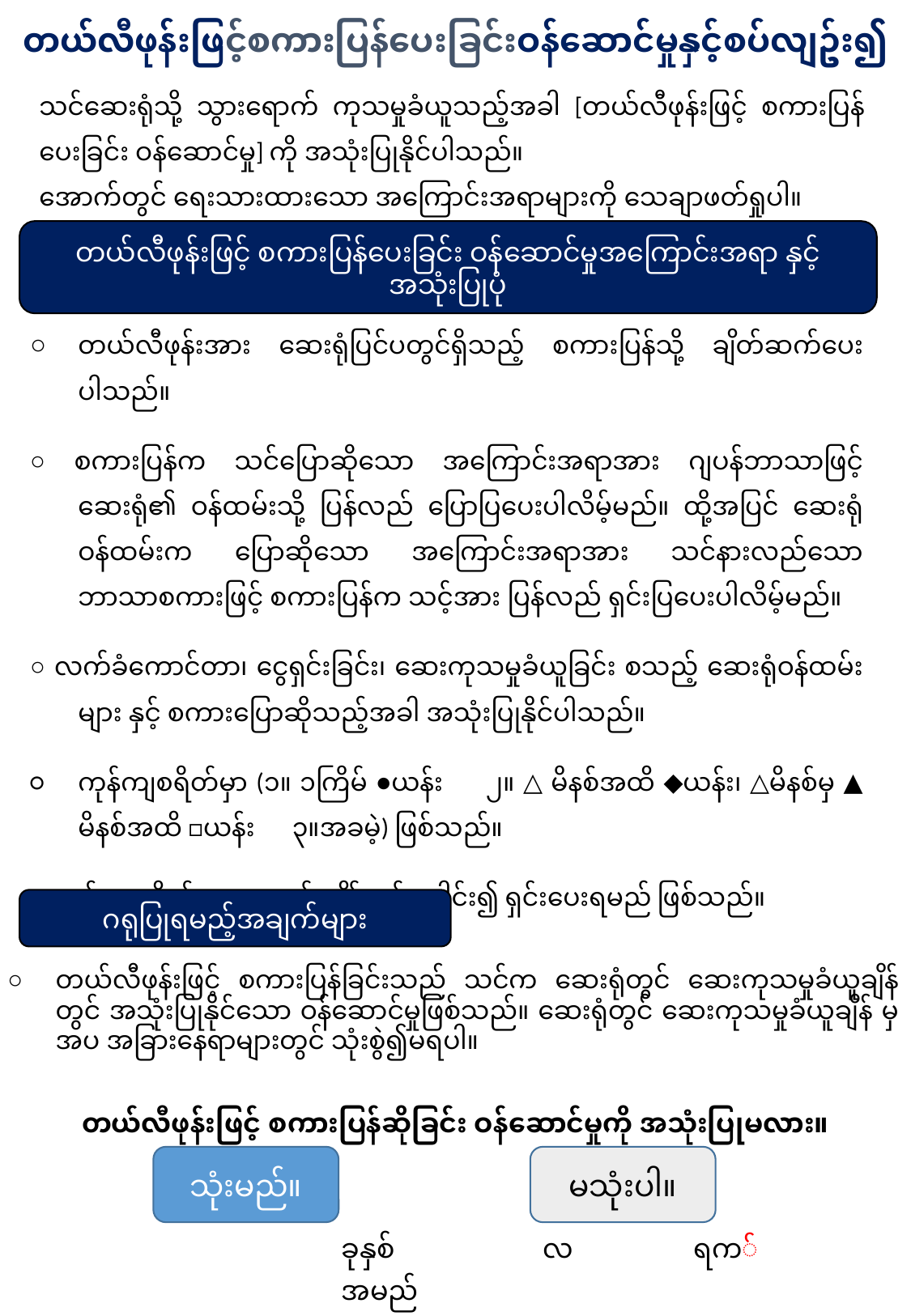

တယ်လီဖုန်းဖြင့်စကားပြန်ပေးခြင်းဝန်ဆောင်မှုနှင့်စပ်လျဥ်း၍
သင်ဆေးရုံသို့ သွားရောက် ကုသမှုခံယူသည့်အခါ [တယ်လီဖုန်းဖြင့် စကားပြန်ပေးခြင်း ဝန်ဆောင်မှု] ကို အသုံးပြုနိုင်ပါသည်။
အောက်တွင် ရေးသားထားသော အကြောင်းအရာများကို သေချာဖတ်ရှုပါ။
တယ်လီဖုန်းဖြင့် စကားပြန်ပေးခြင်း ဝန်ဆောင်မှုအကြောင်းအရာ နှင့် အသုံးပြုပုံ
○	တယ်လီဖုန်းအား ဆေးရုံပြင်ပတွင်ရှိသည့် စကားပြန်သို့ ချိတ်ဆက်ပေးပါသည်။

○ စကားပြန်က သင်ပြောဆိုသော အကြောင်းအရာအား ဂျပန်ဘာသာဖြင့် ဆေးရုံ၏ ဝန်ထမ်းသို့ ပြန်လည် ပြောပြပေးပါလိမ့်မည်။ ထို့အပြင် ဆေးရုံဝန်ထမ်းက ပြောဆိုသော အကြောင်းအရာအား သင်နားလည်သော ဘာသာစကားဖြင့် စကားပြန်က သင့်အား ပြန်လည် ရှင်းပြပေးပါလိမ့်မည်။

○ လက်ခံကောင်တာ၊ ငွေရှင်းခြင်း၊ ဆေးကုသမှုခံယူခြင်း စသည့် ဆေးရုံဝန်ထမ်းများ နှင့် စကားပြောဆိုသည့်အခါ အသုံးပြုနိုင်ပါသည်။

○	ကုန်ကျစရိတ်မှာ (၁။ ၁ကြိမ် ●ယန်း　၂။ △ မိနစ်အထိ ◆ယန်း၊ △မိနစ်မှ ▲ မိနစ်အထိ □ယန်း　၃။အခမဲ့) ဖြစ်သည်။

○  ကုန်ကျစရိတ်အား ငွေရှင်းချိန်တွင် ပေါင်း၍ ရှင်းပေးရမည် ဖြစ်သည်။
金額の部分は各医療機関にて設定の上、編集してください
ဂရုပြုရမည့်အချက်များ
○	တယ်လီဖုန်းဖြင့် စကားပြန်ခြင်းသည် သင်က ဆေးရုံတွင် ဆေးကုသမှုခံယူချိန် တွင် အသုံးပြုနိုင်သော ဝန်ဆောင်မှုဖြစ်သည်။ ဆေးရုံတွင် ဆေးကုသမှုခံယူချိန် မှအပ အခြားနေရာများတွင် သုံးစွဲ၍မရပါ။
တယ်လီဖုန်းဖြင့် စကားပြန်ဆိုခြင်း ဝန်ဆောင်မှုကို အသုံးပြုမလား။
သုံးမည်။
မသုံးပါ။
　　　　　　　　　　　ခုနှစ်　　　　　လ　　　　ရက်
　　　　　　　　　　　အမည်